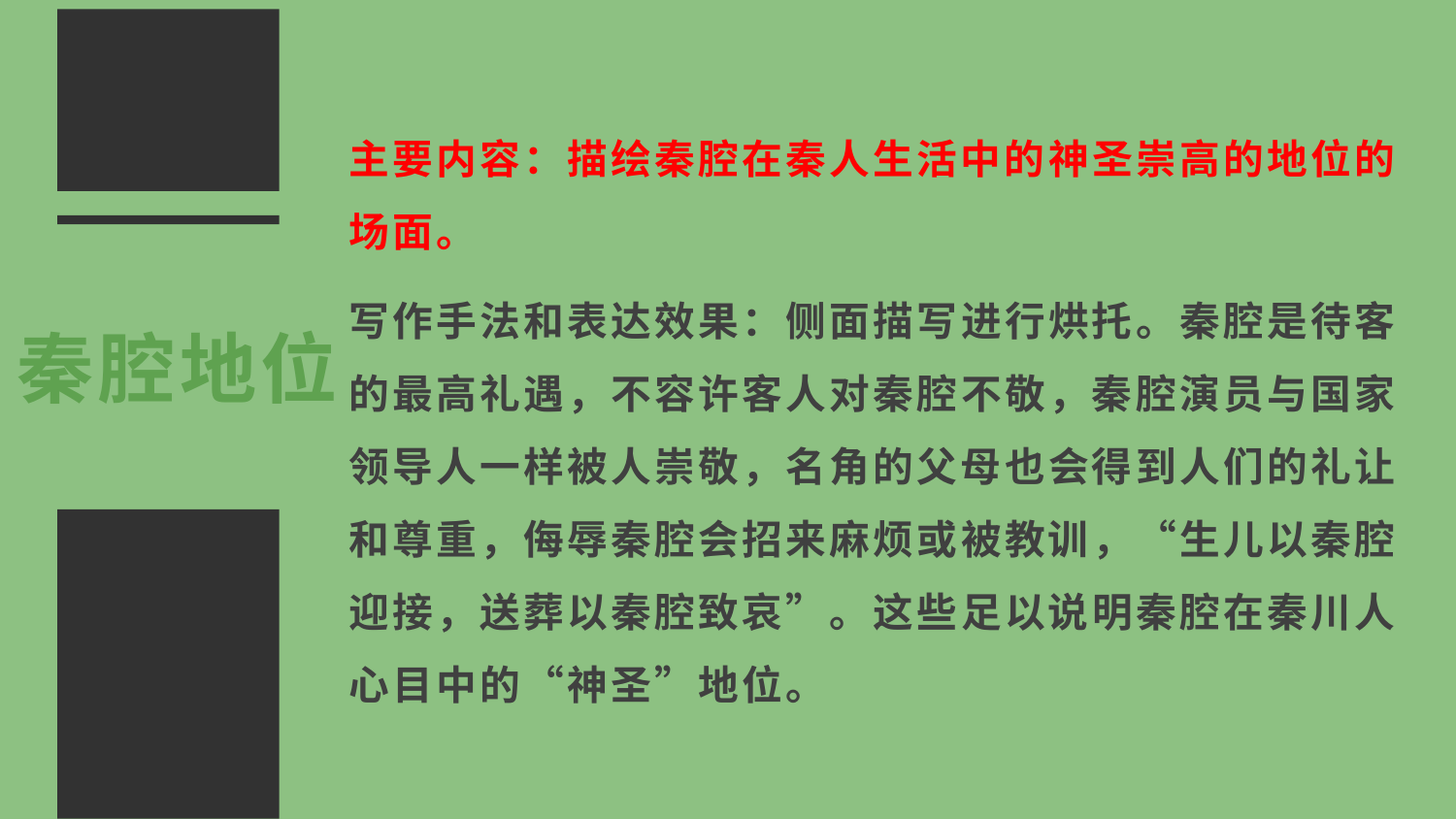

主要内容：描绘秦腔在秦人生活中的神圣崇高的地位的场面。
写作手法和表达效果：侧面描写进行烘托。秦腔是待客的最高礼遇，不容许客人对秦腔不敬，秦腔演员与国家领导人一样被人崇敬，名角的父母也会得到人们的礼让和尊重，侮辱秦腔会招来麻烦或被教训，“生儿以秦腔迎接，送葬以秦腔致哀”。这些足以说明秦腔在秦川人心目中的“神圣”地位。

秦腔地位